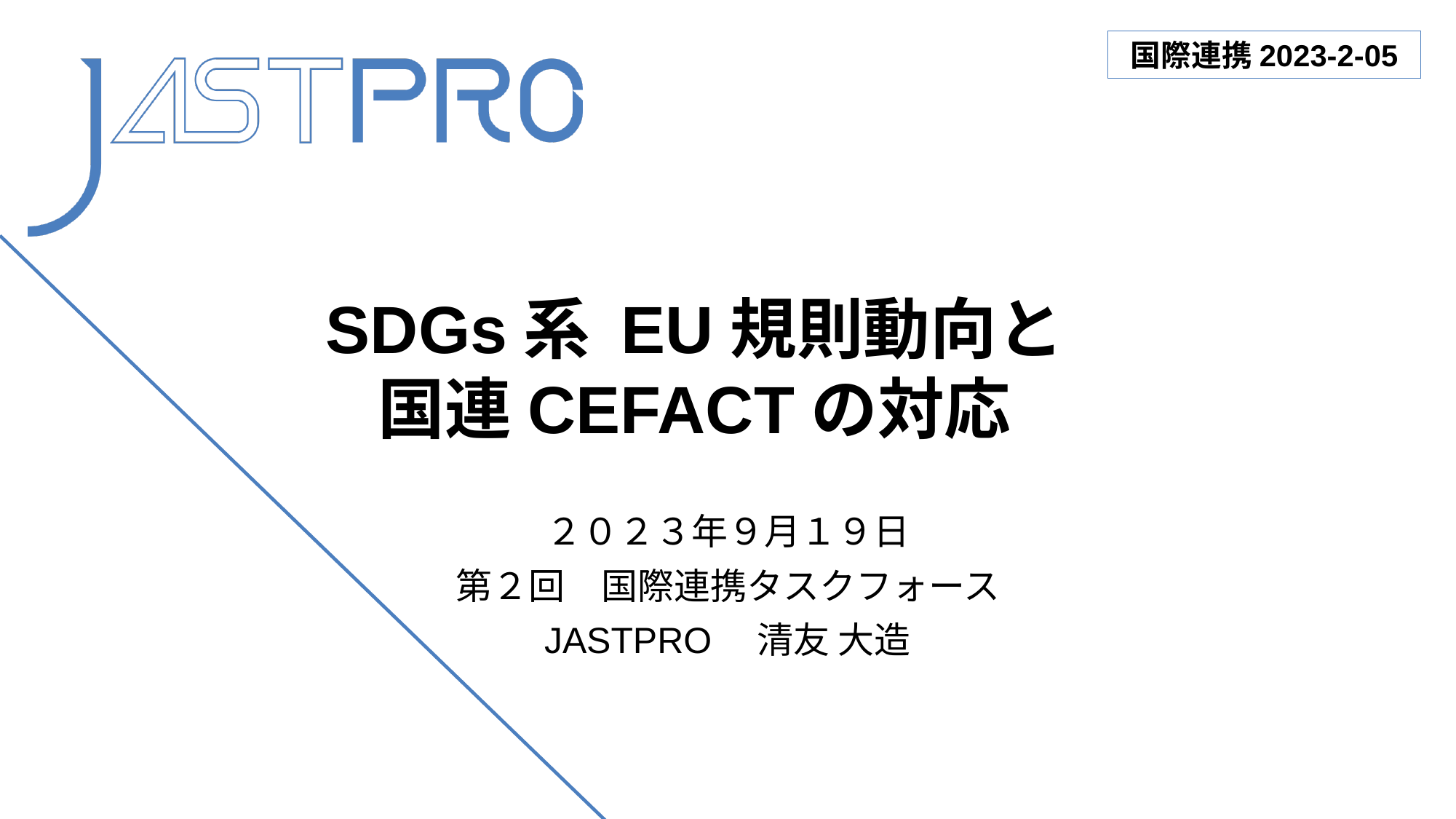

国際連携2023-2-05
# SDGs系 EU規則動向と 国連CEFACTの対応
２０２３年９月１９日
第２回　国際連携タスクフォース
JASTPRO　清友 大造